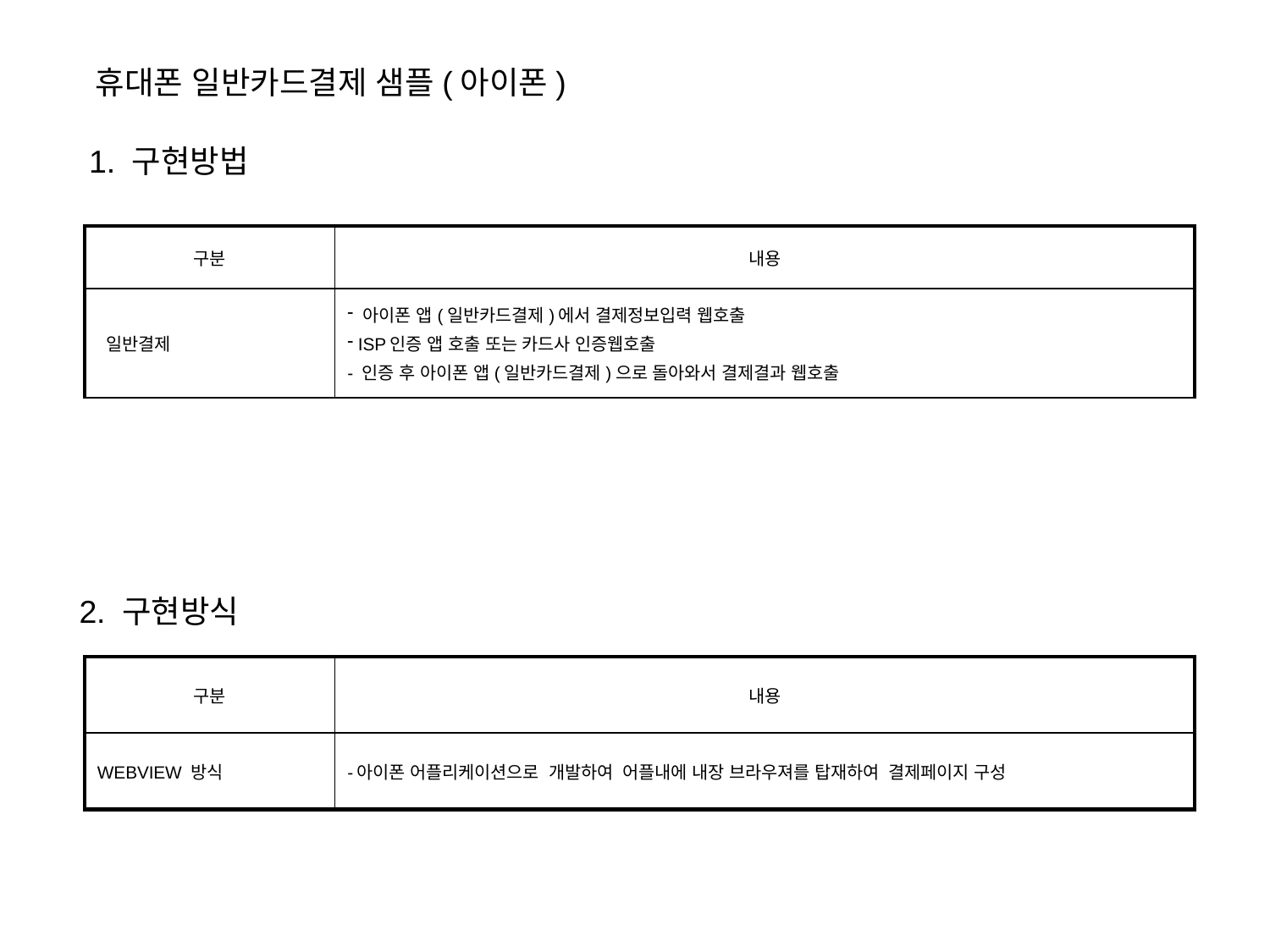

휴대폰 일반카드결제 샘플(아이폰)
1. 구현방법
| 구분 | 내용 |
| --- | --- |
| 일반결제 | 아이폰 앱(일반카드결제)에서 결제정보입력 웹호출 ISP인증 앱 호출 또는 카드사 인증웹호출 - 인증 후 아이폰 앱(일반카드결제)으로 돌아와서 결제결과 웹호출 |
2. 구현방식
| 구분 | 내용 |
| --- | --- |
| WEBVIEW 방식 | -아이폰 어플리케이션으로 개발하여 어플내에 내장 브라우져를 탑재하여 결제페이지 구성 |